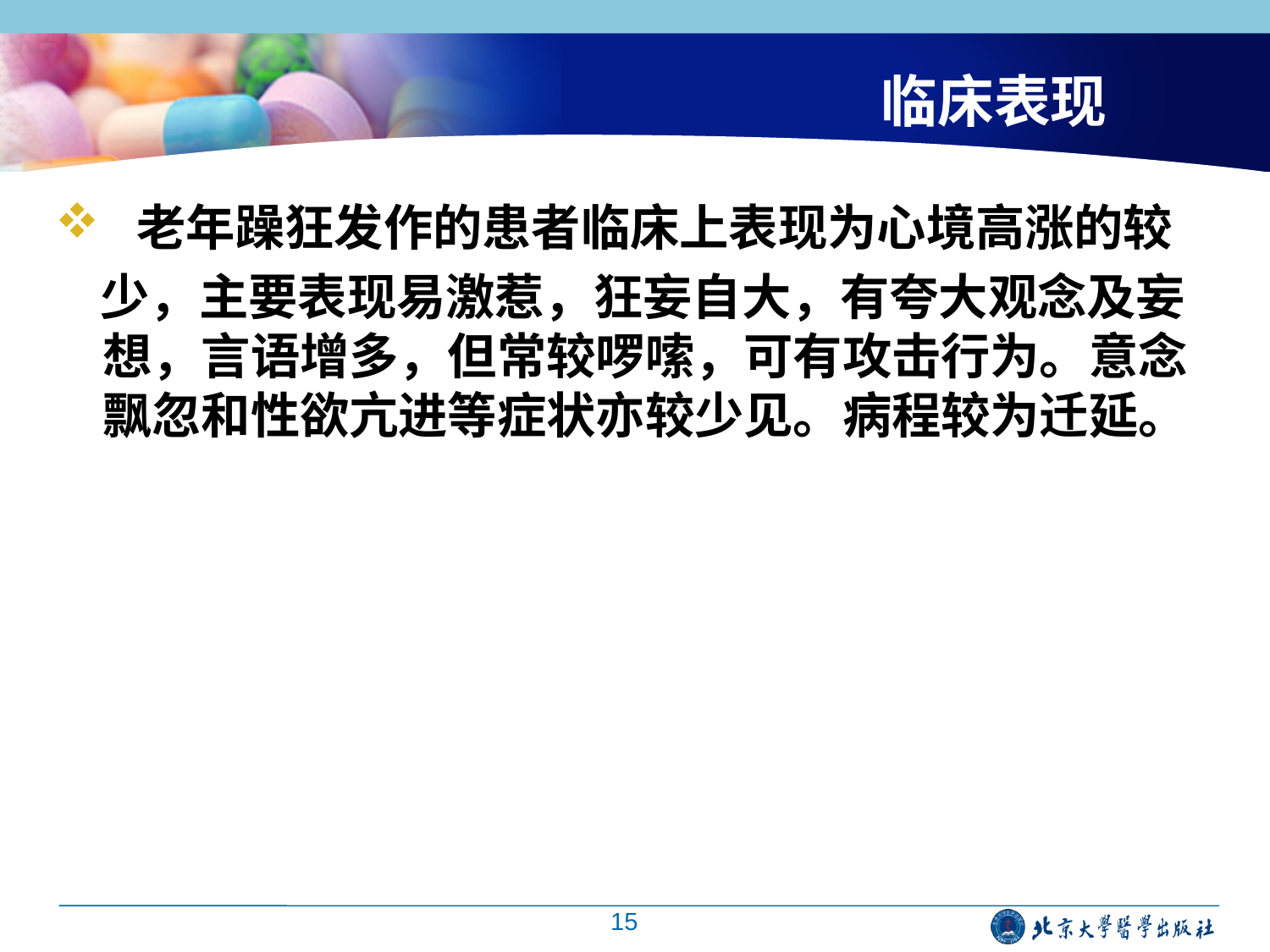

临床表现
  老年躁狂发作的患者临床上表现为心境高涨的较
   少，主要表现易激惹，狂妄自大，有夸大观念及妄 想，言语增多，但常较啰嗦，可有攻击行为。意念飘忽和性欲亢进等症状亦较少见。病程较为迁延。
15